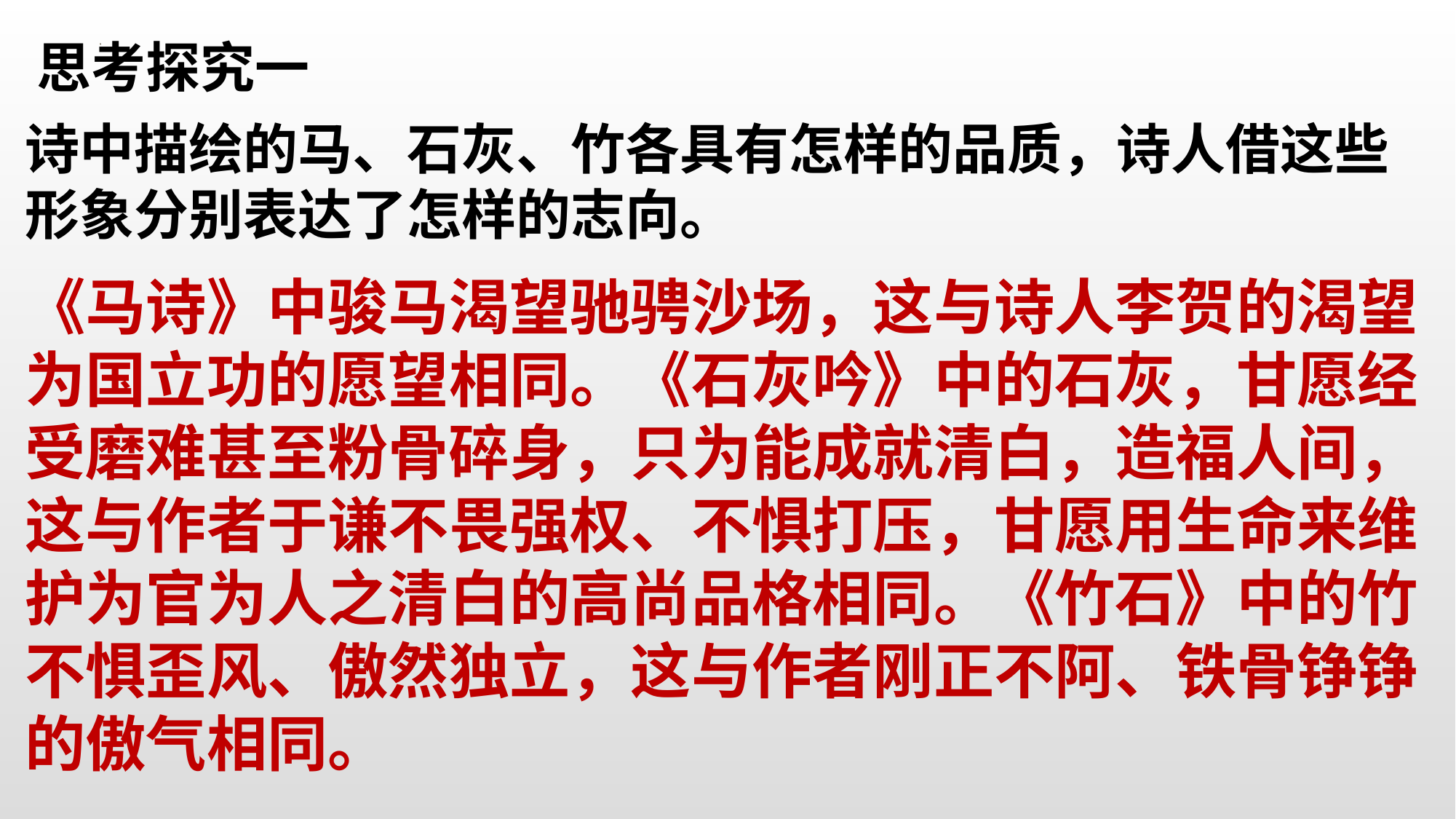

思考探究一
诗中描绘的马、石灰、竹各具有怎样的品质，诗人借这些形象分别表达了怎样的志向。
《马诗》中骏马渴望驰骋沙场，这与诗人李贺的渴望为国立功的愿望相同。《石灰吟》中的石灰，甘愿经受磨难甚至粉骨碎身，只为能成就清白，造福人间，这与作者于谦不畏强权、不惧打压，甘愿用生命来维护为官为人之清白的高尚品格相同。《竹石》中的竹不惧歪风、傲然独立，这与作者刚正不阿、铁骨铮铮的傲气相同。